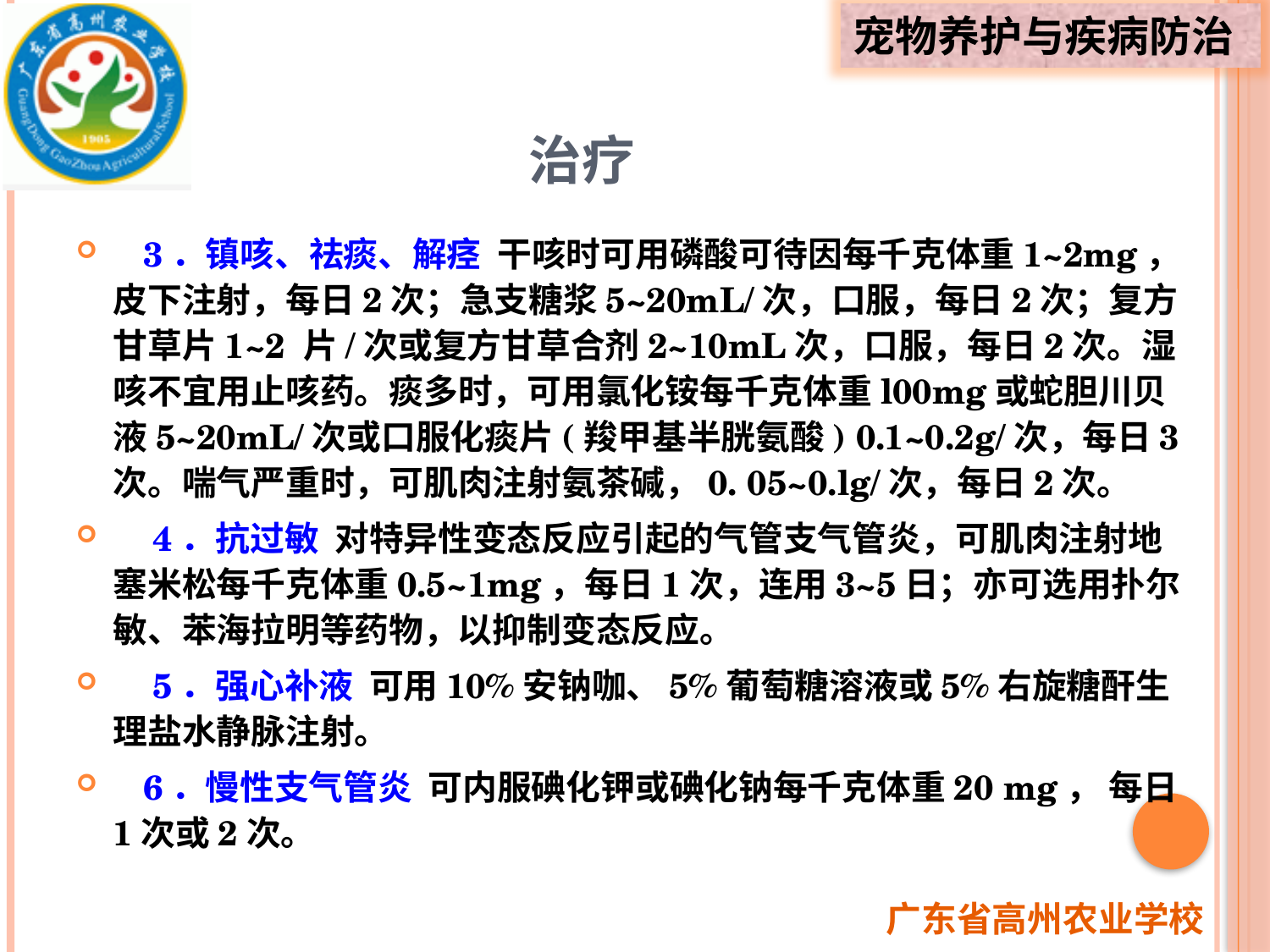

# 治疗
   3．镇咳、祛痰、解痉  干咳时可用磷酸可待因每千克体重1~2mg，皮下注射，每日2次；急支糖浆5~20mL/次，口服，每日2次；复方甘草片1~2 片/次或复方甘草合剂2~10mL次，口服，每日2次。湿咳不宜用止咳药。痰多时，可用氯化铵每千克体重l00mg或蛇胆川贝液5~20mL/次或口服化痰片(羧甲基半胱氨酸) 0.1~0.2g/次，每日3次。喘气严重时，可肌肉注射氨茶碱，0. 05~0.lg/次，每日2次。
    4．抗过敏  对特异性变态反应引起的气管支气管炎，可肌肉注射地塞米松每千克体重0.5~1mg，每日1次，连用3~5日；亦可选用扑尔敏、苯海拉明等药物，以抑制变态反应。
    5．强心补液  可用10%安钠咖、5%葡萄糖溶液或5%右旋糖酐生理盐水静脉注射。
   6．慢性支气管炎  可内服碘化钾或碘化钠每千克体重20 mg， 每日1次或2次。